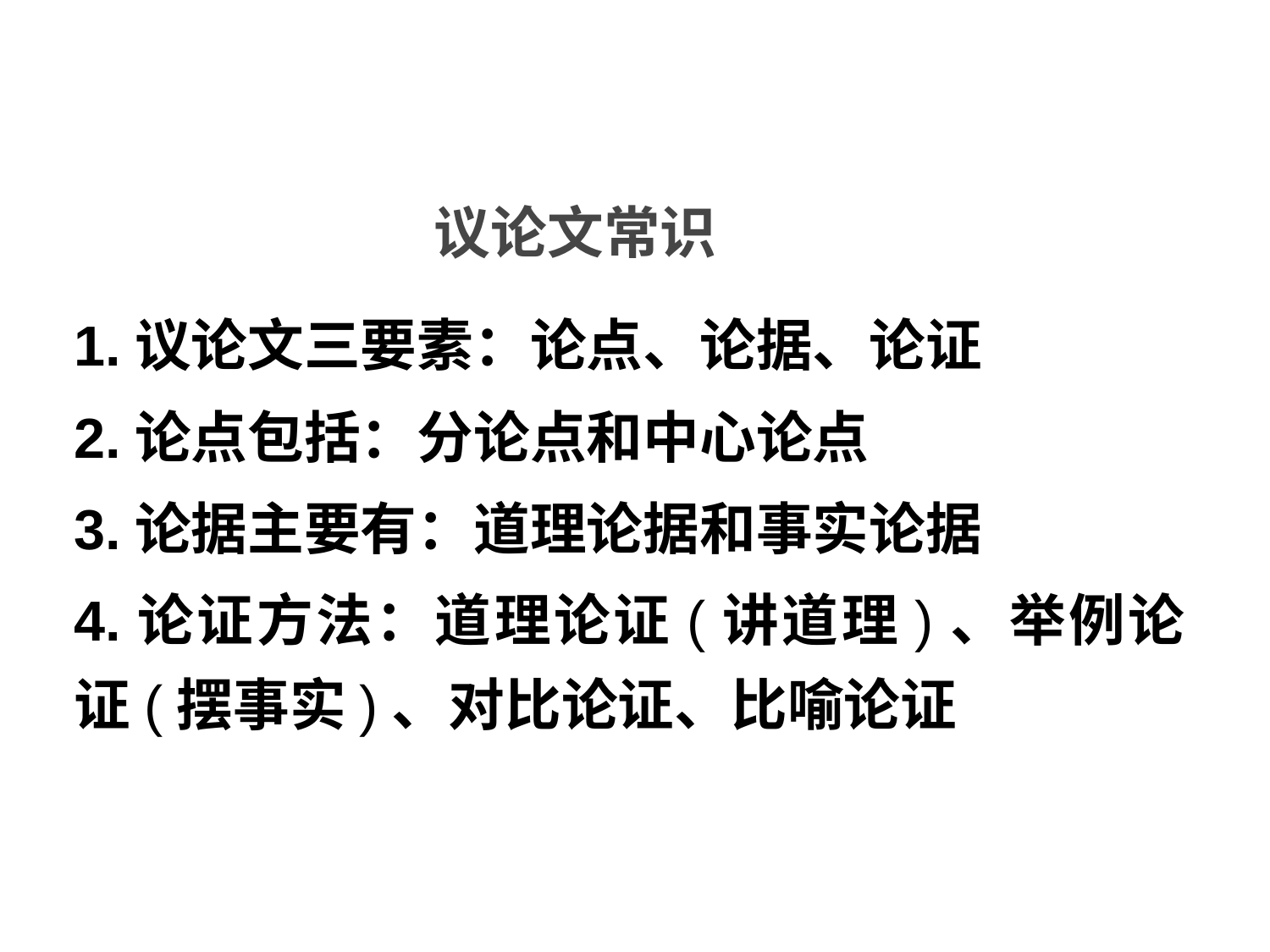

# 议论文常识
1.议论文三要素：论点、论据、论证
2.论点包括：分论点和中心论点
3.论据主要有：道理论据和事实论据
4.论证方法：道理论证(讲道理)、举例论证(摆事实)、对比论证、比喻论证